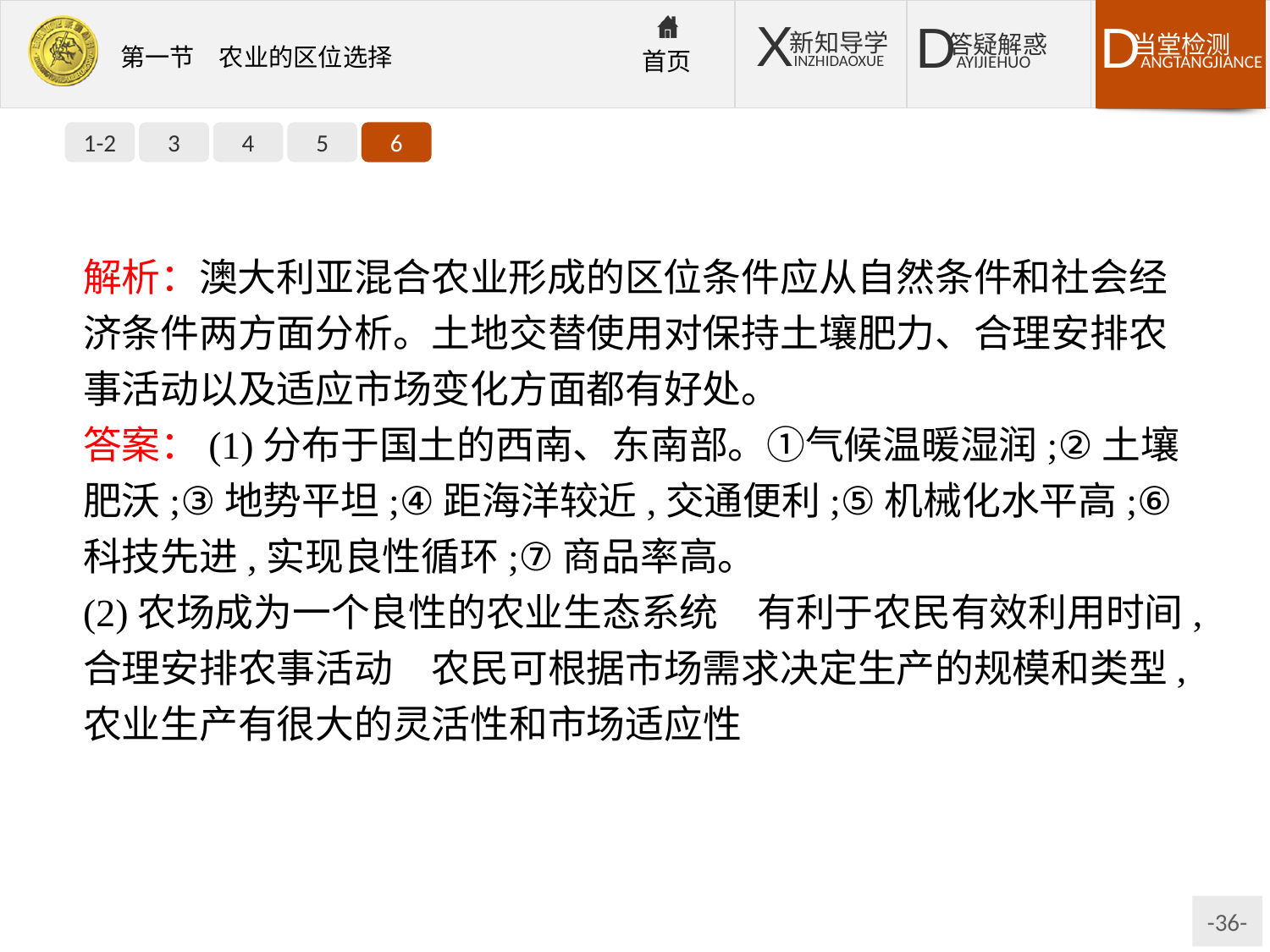

1-2
3
4
5
6
解析：澳大利亚混合农业形成的区位条件应从自然条件和社会经济条件两方面分析。土地交替使用对保持土壤肥力、合理安排农事活动以及适应市场变化方面都有好处。
答案：(1)分布于国土的西南、东南部。①气候温暖湿润;②土壤肥沃;③地势平坦;④距海洋较近,交通便利;⑤机械化水平高;⑥科技先进,实现良性循环;⑦商品率高。
(2)农场成为一个良性的农业生态系统　有利于农民有效利用时间,合理安排农事活动　农民可根据市场需求决定生产的规模和类型,农业生产有很大的灵活性和市场适应性